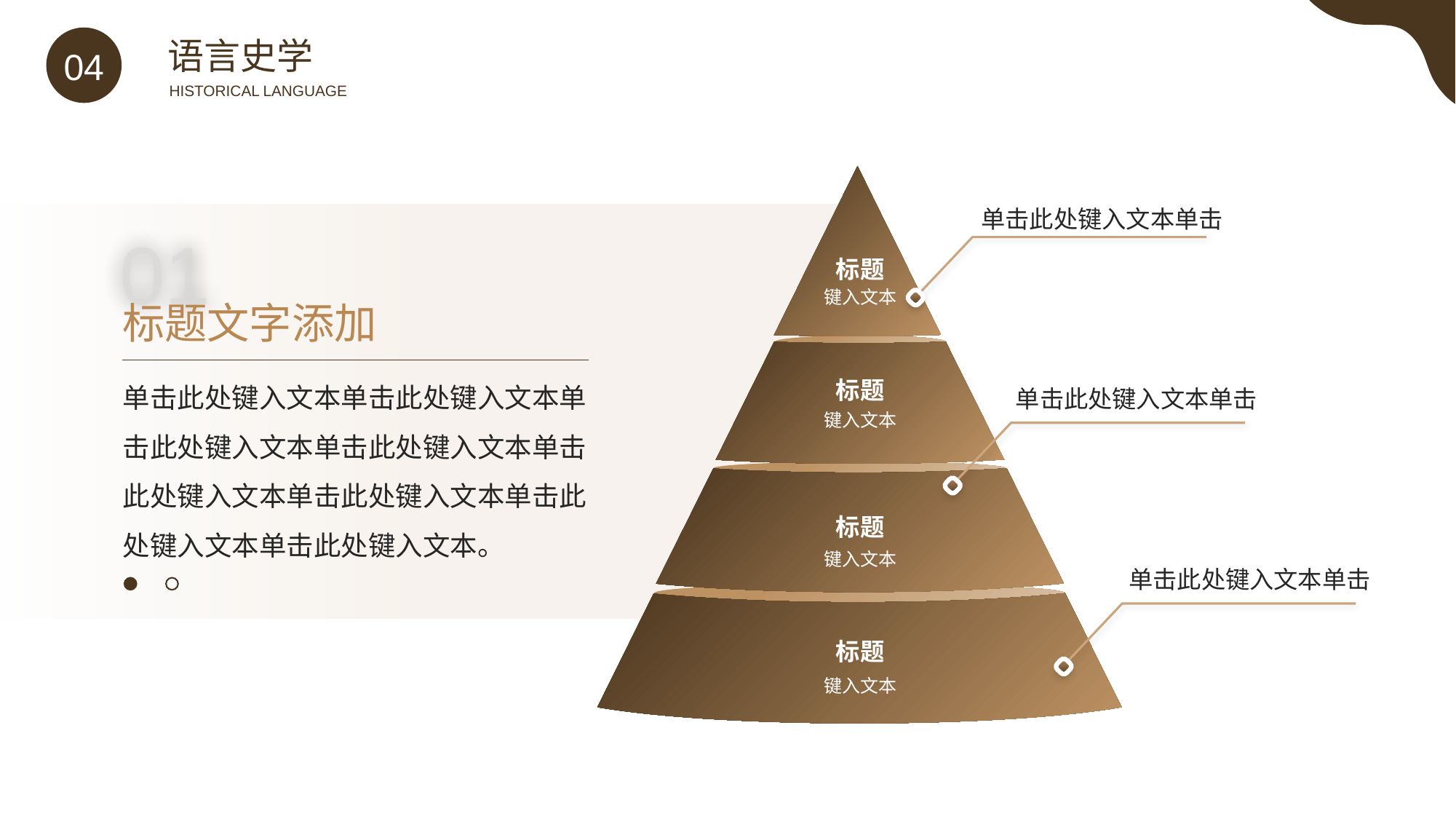

语言史学

04
HISTORICAL LANGUAGE

单击此处键入文本单击

标题
键入文本

标题
单击此处键入文本单击
键入文本

标题
键入文本
单击此处键入文本单击

标题

键入文本

01
标题文字添加
单击此处键入文本单击此处键入文本单击此处键入文本单击此处键入文本单击此处键入文本单击此处键入文本单击此处键入文本单击此处键入文本。